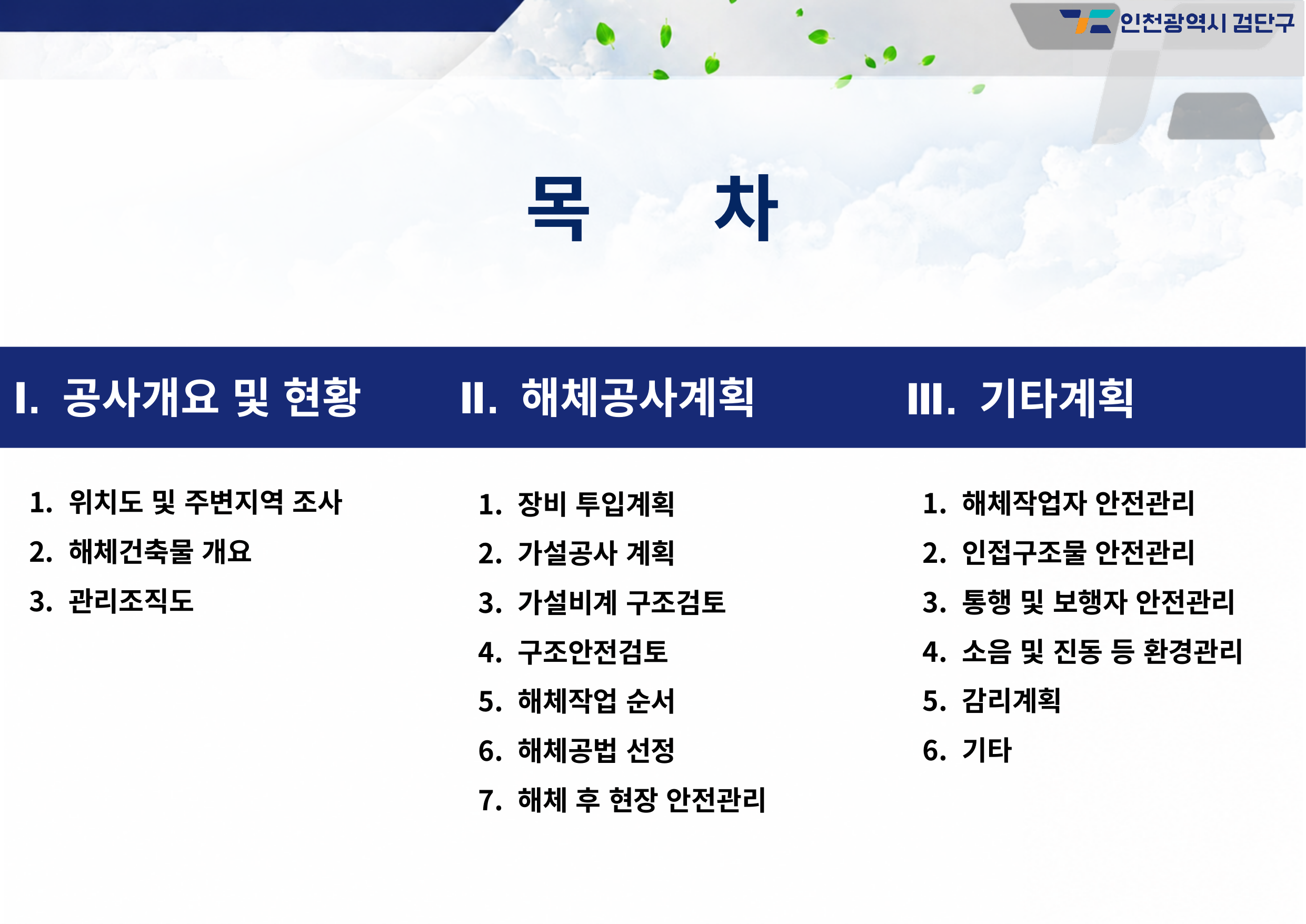

목     차

Ⅰ. 공사개요 및 현황
Ⅱ. 해체공사계획
Ⅲ. 기타계획
위치도 및 주변지역 조사
해체건축물 개요
관리조직도
해체작업자 안전관리
인접구조물 안전관리
통행 및 보행자 안전관리
소음 및 진동 등 환경관리
감리계획
기타
장비 투입계획
가설공사 계획
가설비계 구조검토
구조안전검토
해체작업 순서
해체공법 선정
해체 후 현장 안전관리